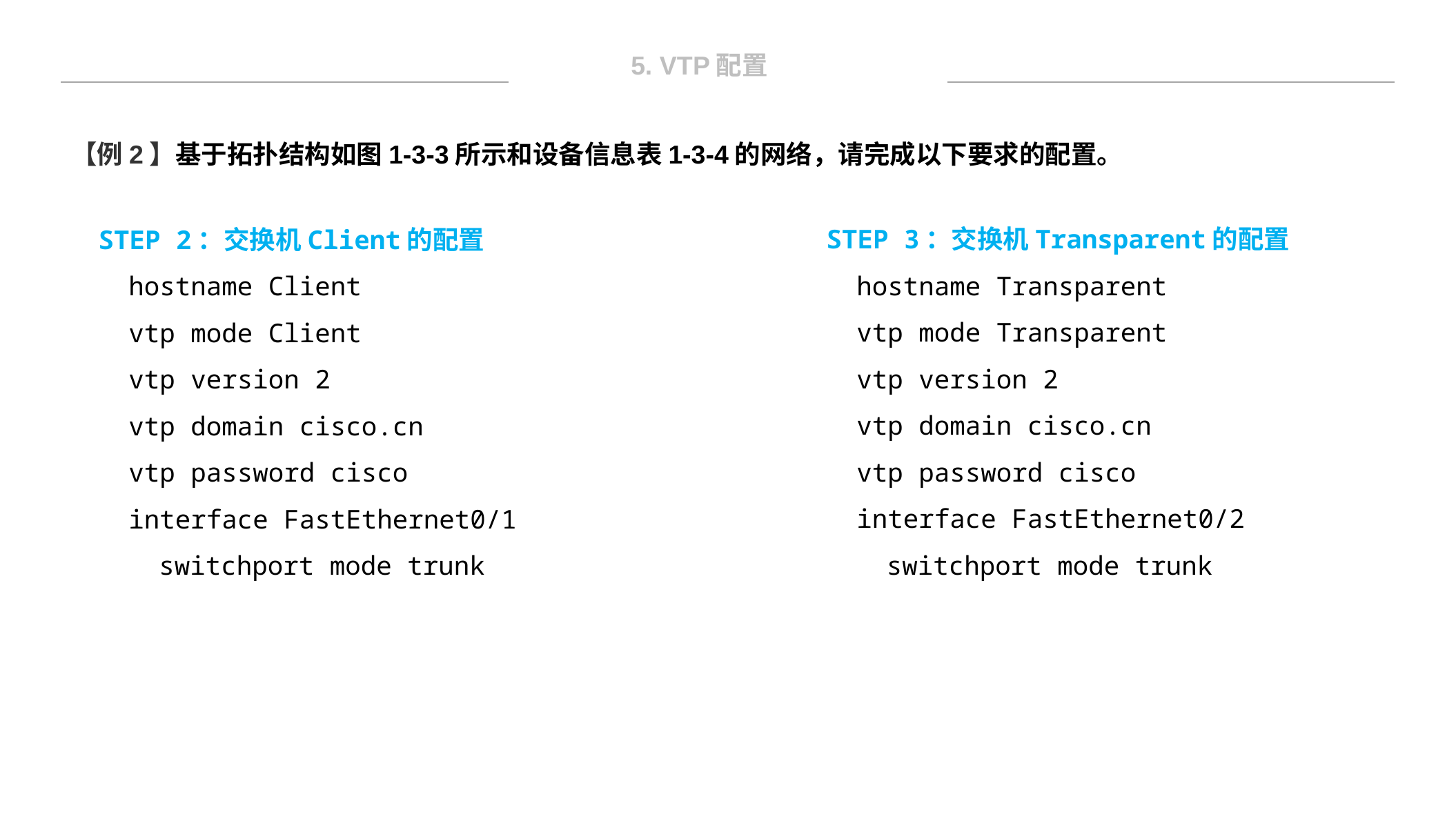

5. VTP配置
【例2】基于拓扑结构如图1-3-3所示和设备信息表1-3-4的网络，请完成以下要求的配置。
STEP 3：交换机Transparent的配置
hostname Transparent
vtp mode Transparent
vtp version 2
vtp domain cisco.cn
vtp password cisco
interface FastEthernet0/2
switchport mode trunk
STEP 2：交换机Client的配置
hostname Client
vtp mode Client
vtp version 2
vtp domain cisco.cn
vtp password cisco
interface FastEthernet0/1
switchport mode trunk